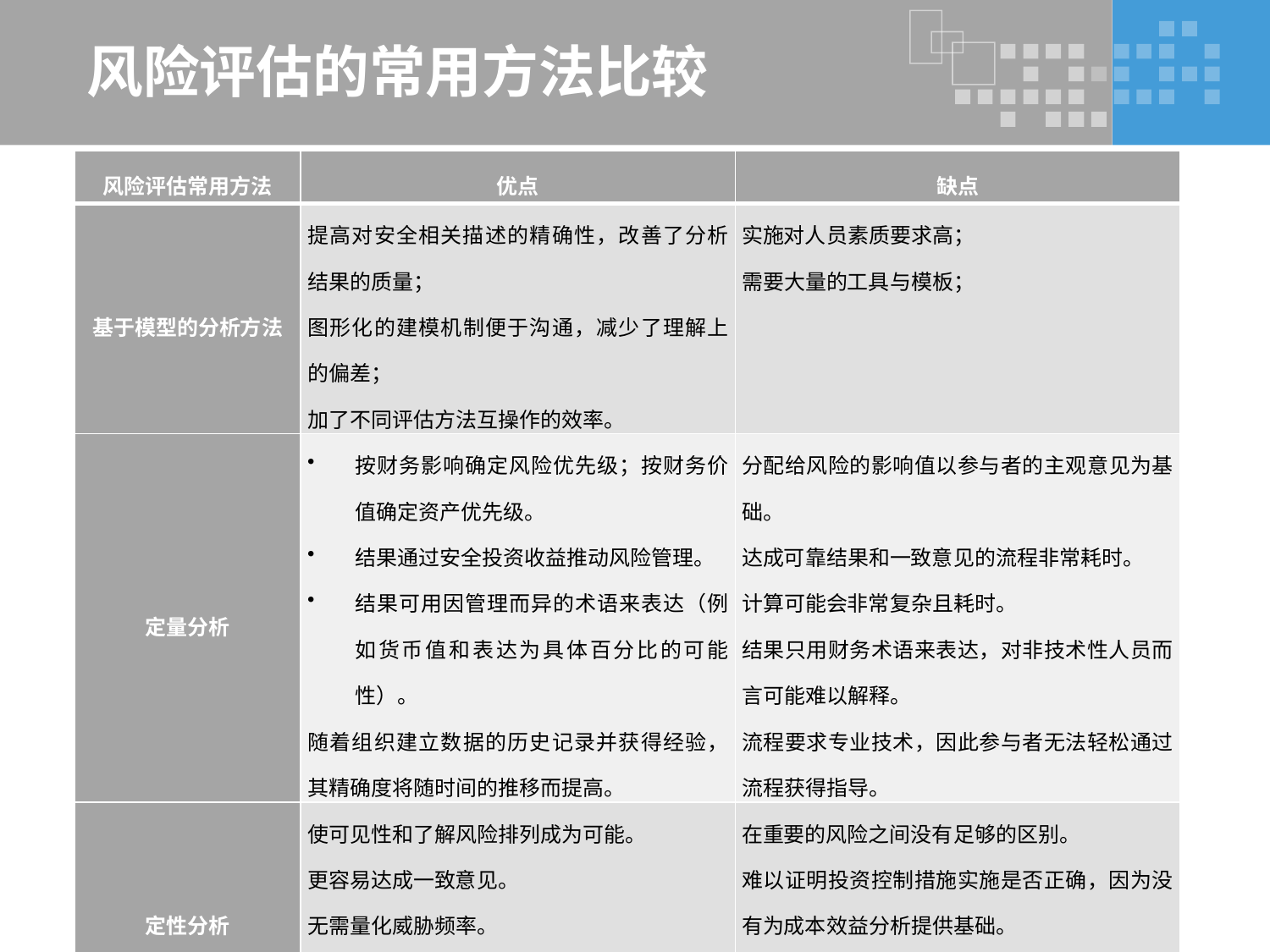

# 风险评估的常用方法比较
| 风险评估常用方法 | 优点 | 缺点 |
| --- | --- | --- |
| 基于模型的分析方法 | 提高对安全相关描述的精确性，改善了分析结果的质量； 图形化的建模机制便于沟通，减少了理解上的偏差； 加了不同评估方法互操作的效率。 | 实施对人员素质要求高； 需要大量的工具与模板； |
| 定量分析 | 按财务影响确定风险优先级；按财务价值确定资产优先级。 结果通过安全投资收益推动风险管理。 结果可用因管理而异的术语来表达（例如货币值和表达为具体百分比的可能性）。 随着组织建立数据的历史记录并获得经验，其精确度将随时间的推移而提高。 | 分配给风险的影响值以参与者的主观意见为基础。 达成可靠结果和一致意见的流程非常耗时。 计算可能会非常复杂且耗时。 结果只用财务术语来表达，对非技术性人员而言可能难以解释。 流程要求专业技术，因此参与者无法轻松通过流程获得指导。 |
| 定性分析 | 使可见性和了解风险排列成为可能。 更容易达成一致意见。 无需量化威胁频率。 无需确定资产的财务价值。 更便于不是安全或计算机专家的人员参与。 | 在重要的风险之间没有足够的区别。 难以证明投资控制措施实施是否正确，因为没有为成本效益分析提供基础。 结果取决于建立的风险管理小组的素质。 |

21